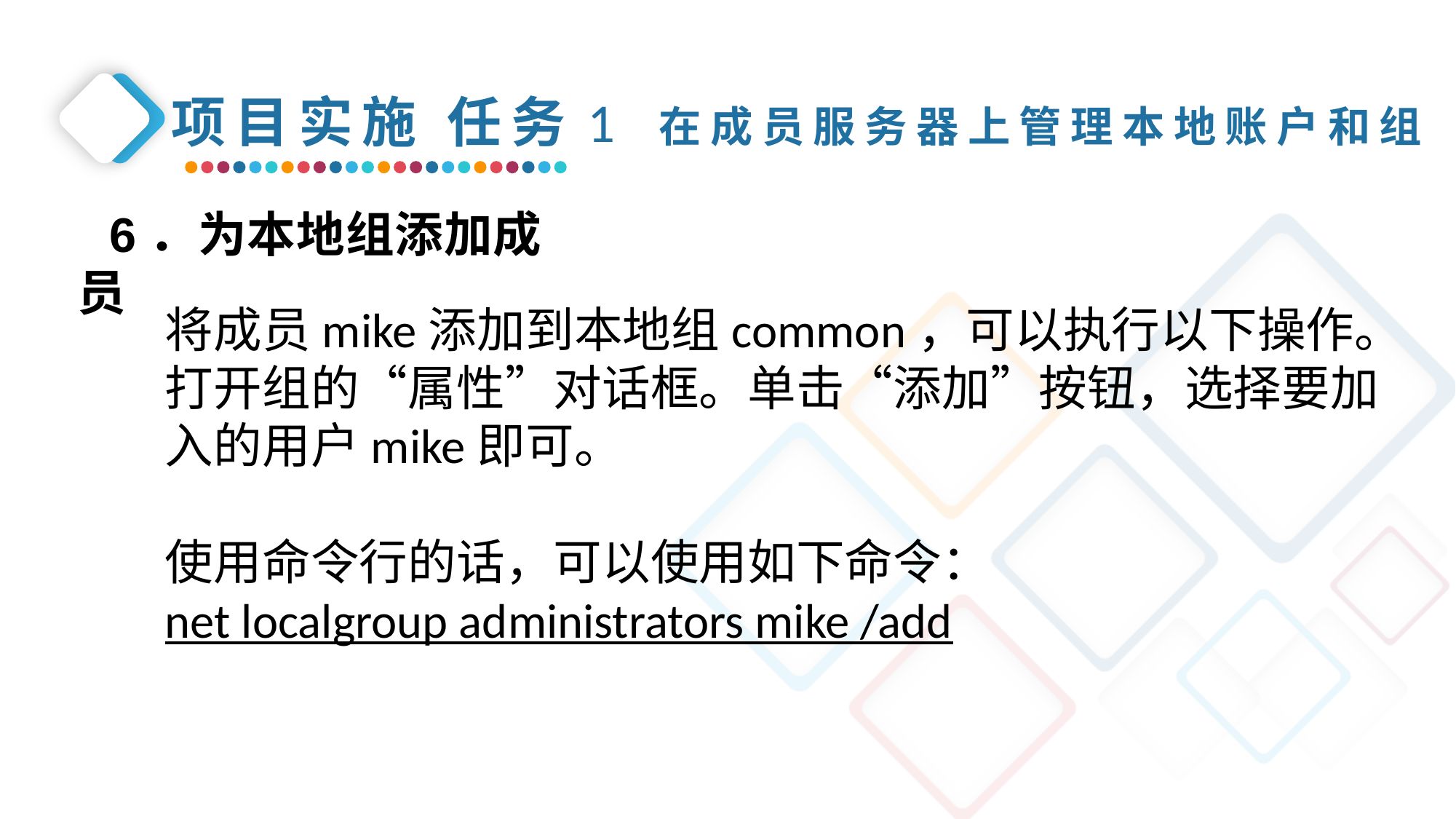

项目实施 任务1 在成员服务器上管理本地账户和组

6．为本地组添加成员
将成员mike添加到本地组common，可以执行以下操作。
打开组的“属性”对话框。单击“添加”按钮，选择要加入的用户mike即可。

使用命令行的话，可以使用如下命令：
net localgroup administrators mike /add